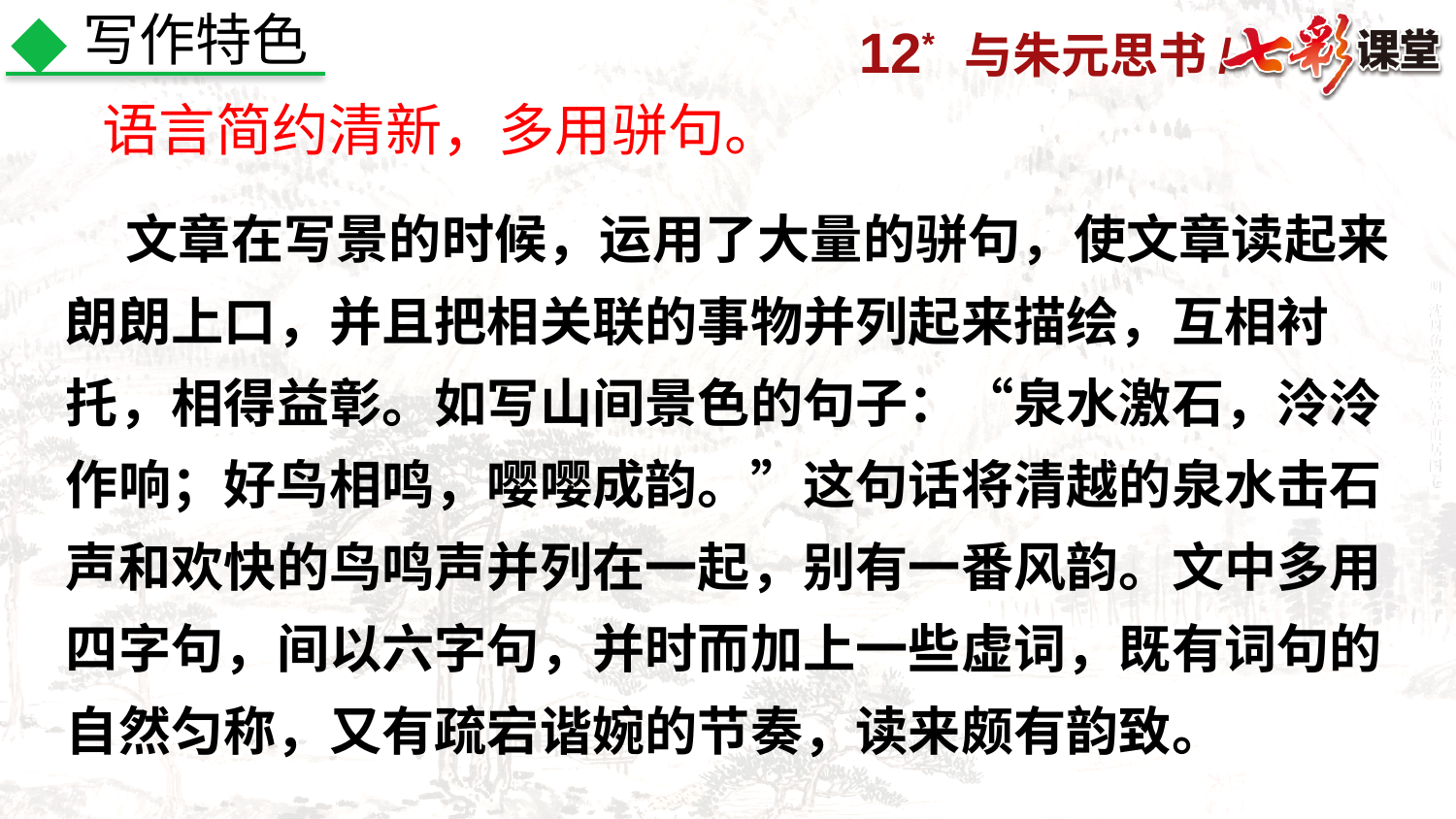

写作特色

语言简约清新，多用骈句。
    文章在写景的时候，运用了大量的骈句，使文章读起来朗朗上口，并且把相关联的事物并列起来描绘，互相衬托，相得益彰。如写山间景色的句子：“泉水激石，泠泠作响；好鸟相鸣，嘤嘤成韵。”这句话将清越的泉水击石声和欢快的鸟鸣声并列在一起，别有一番风韵。文中多用四字句，间以六字句，并时而加上一些虚词，既有词句的自然匀称，又有疏宕谐婉的节奏，读来颇有韵致。